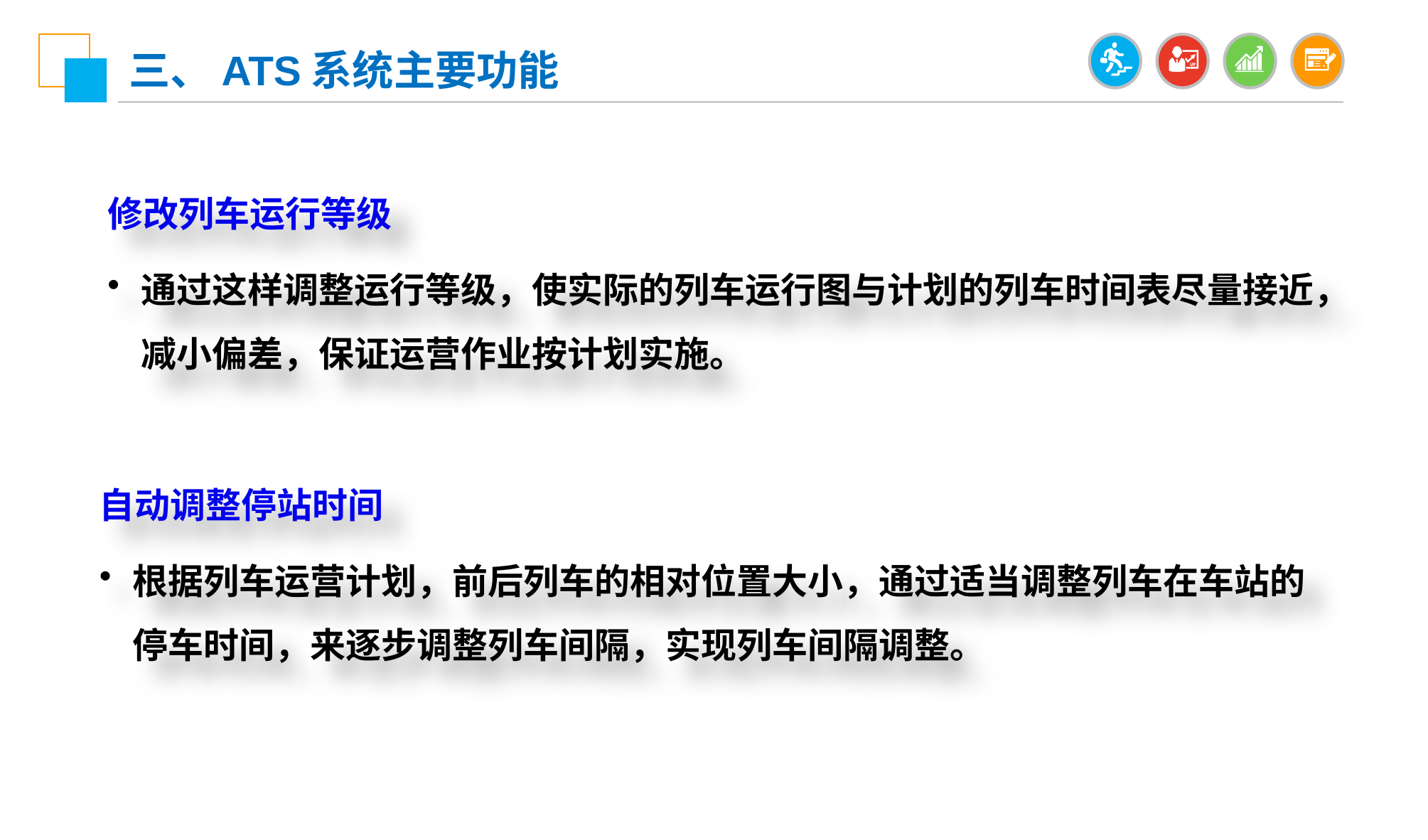

三、ATS系统主要功能
修改列车运行等级
通过这样调整运行等级，使实际的列车运行图与计划的列车时间表尽量接近，减小偏差，保证运营作业按计划实施。
自动调整停站时间
根据列车运营计划，前后列车的相对位置大小，通过适当调整列车在车站的停车时间，来逐步调整列车间隔，实现列车间隔调整。